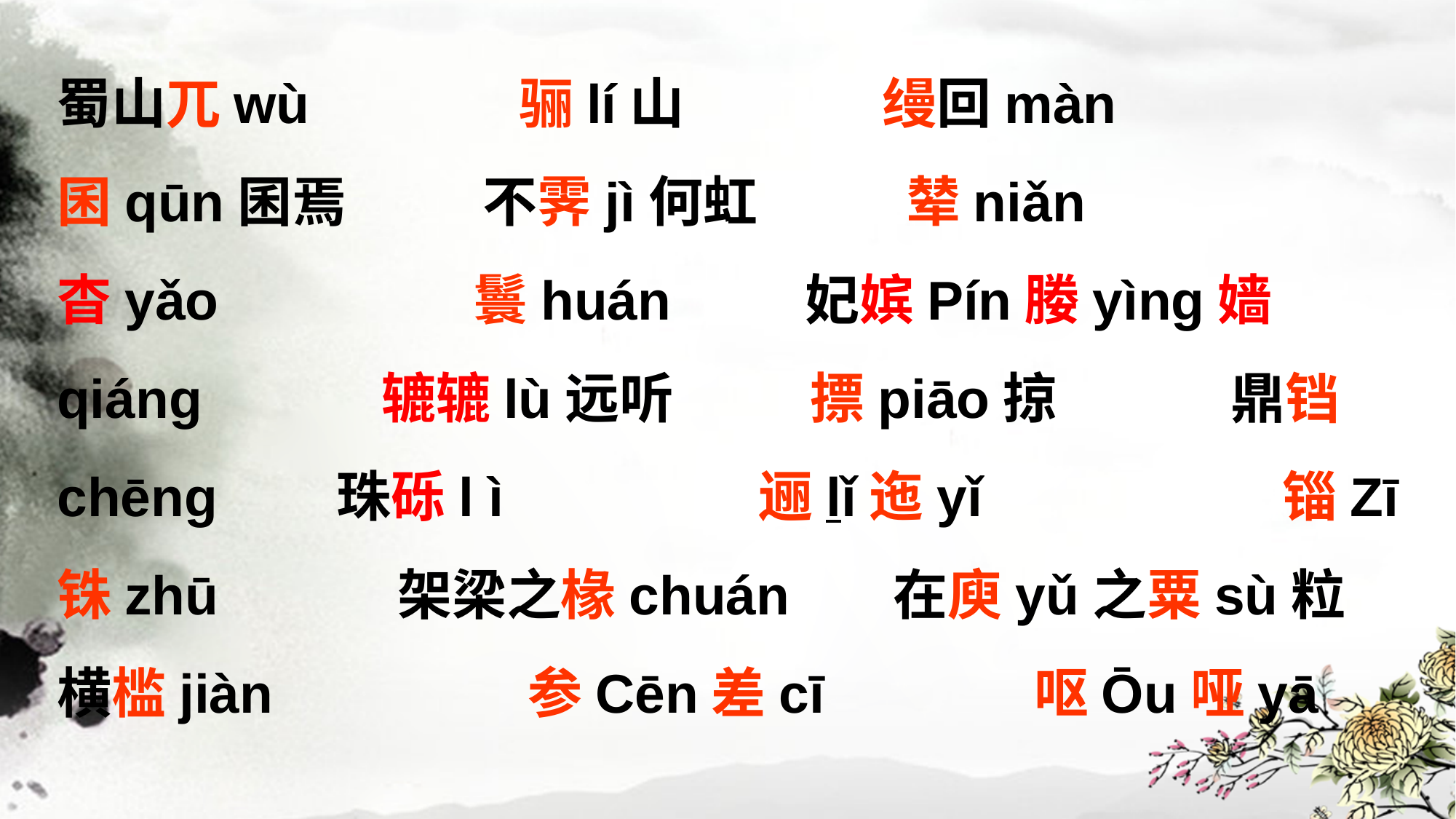

蜀山兀wù             骊lí山                缦回màn
囷qūn囷焉           不霁jì何虹            辇niǎn
杳yǎo                鬟huán        妃嫔Pín媵yìng嫱qiáng           辘辘lù远听           摽piāo掠              鼎铛chēng       珠砾l ì                逦lǐ迤yǐ                   锱Zī铢zhū           架梁之椽chuán      在庾yǔ之粟sù粒      横槛jiàn                参Cēn差cī             呕Ōu哑yā